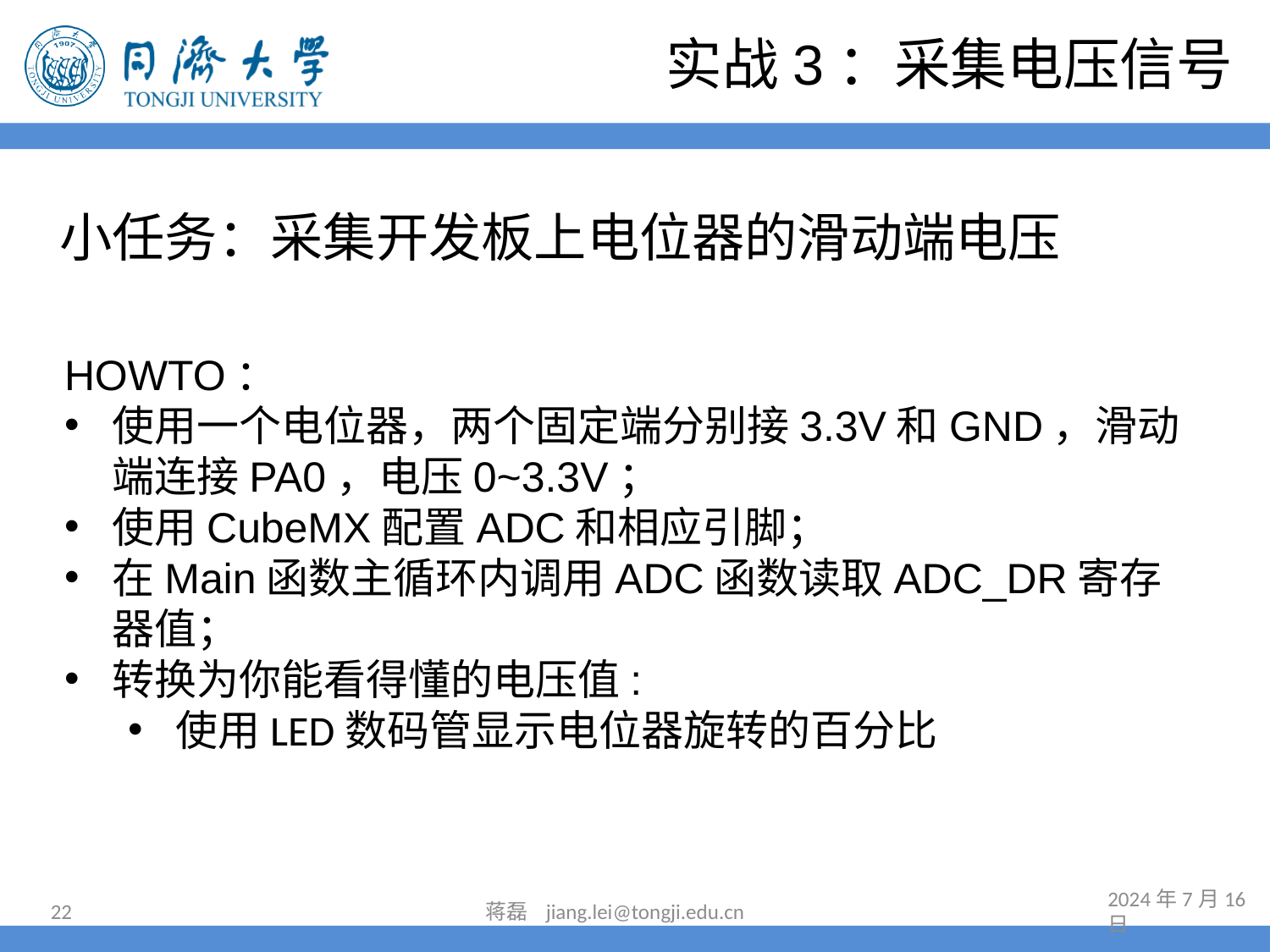

实战3：采集电压信号
# 小任务：采集开发板上电位器的滑动端电压
HOWTO：
使用一个电位器，两个固定端分别接3.3V和GND，滑动端连接PA0，电压0~3.3V；
使用CubeMX配置ADC和相应引脚；
在Main函数主循环内调用ADC函数读取ADC_DR寄存器值；
转换为你能看得懂的电压值:
使用LED数码管显示电位器旋转的百分比
22
蒋磊  jiang.lei@tongji.edu.cn
2024年7月16日